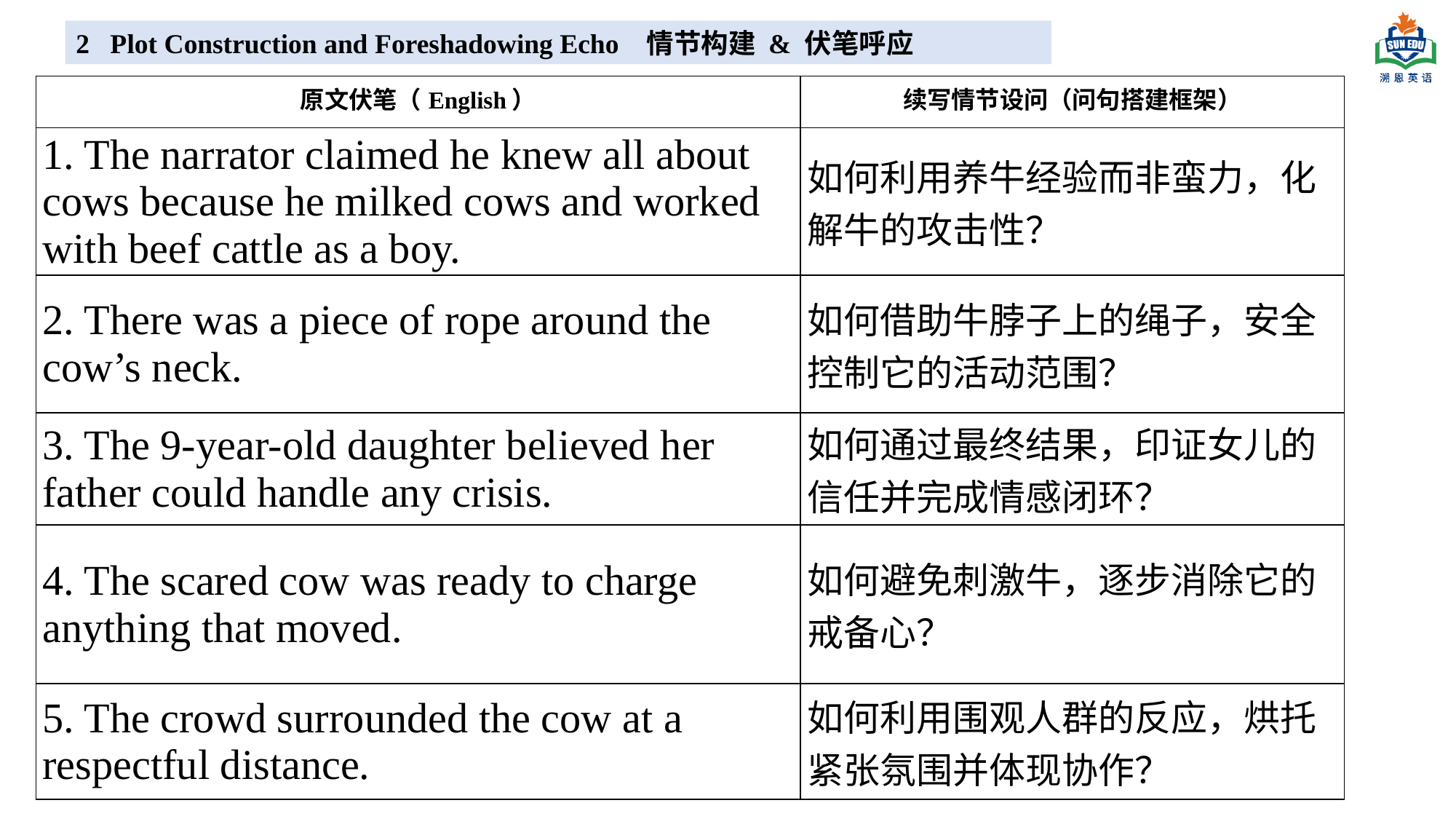

2   Plot Construction and Foreshadowing Echo   情节构建 & 伏笔呼应
| 原文伏笔（English） | 续写情节设问（问句搭建框架） |
| --- | --- |
| 1. The narrator claimed he knew all about cows because he milked cows and worked with beef cattle as a boy. | 如何利用养牛经验而非蛮力，化解牛的攻击性？ |
| 2. There was a piece of rope around the cow’s neck. | 如何借助牛脖子上的绳子，安全控制它的活动范围？ |
| 3. The 9-year-old daughter believed her father could handle any crisis. | 如何通过最终结果，印证女儿的信任并完成情感闭环？ |
| 4. The scared cow was ready to charge anything that moved. | 如何避免刺激牛，逐步消除它的戒备心？ |
| 5. The crowd surrounded the cow at a respectful distance. | 如何利用围观人群的反应，烘托紧张氛围并体现协作？ |